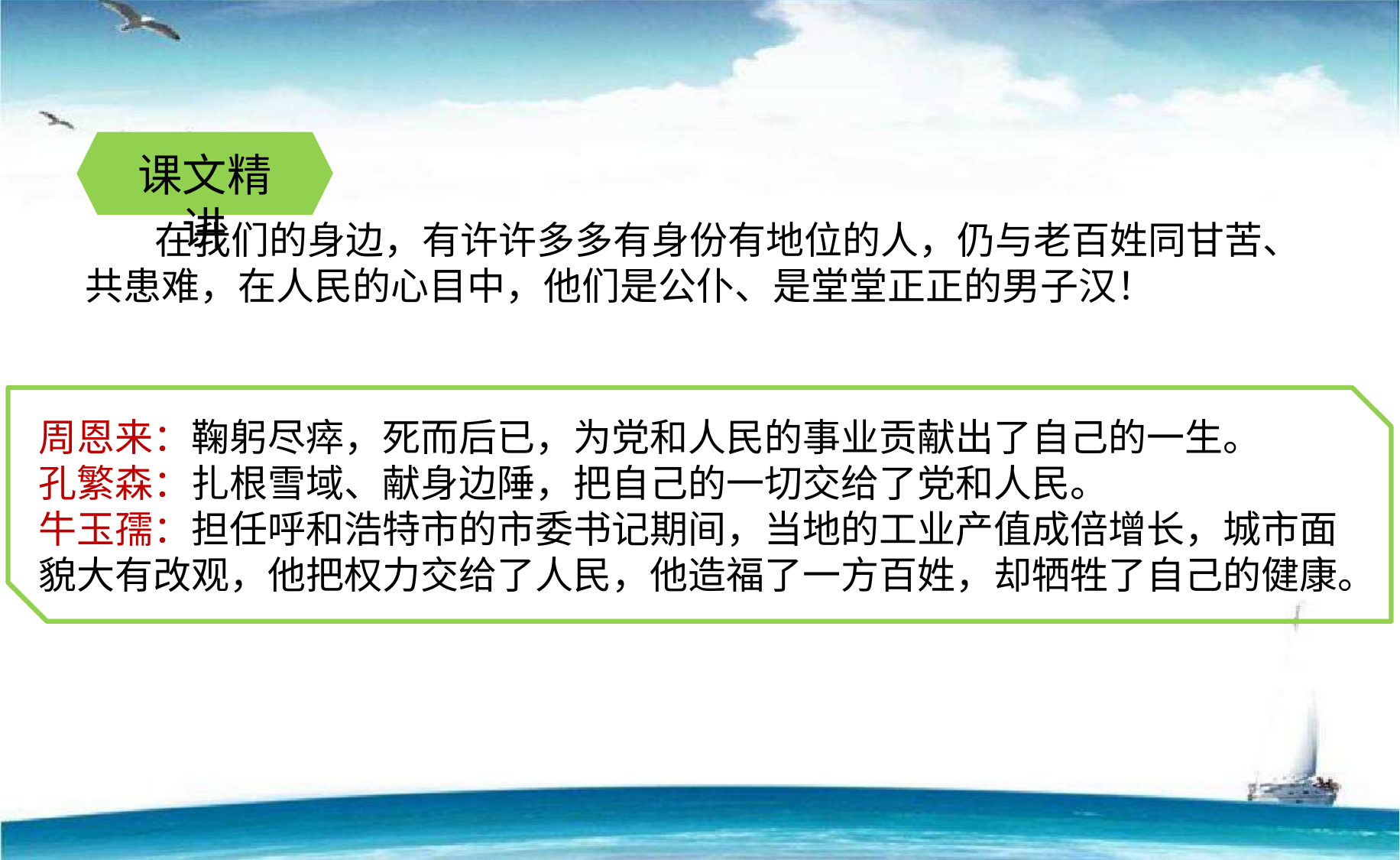

课文精讲
       在我们的身边，有许许多多有身份有地位的人，仍与老百姓同甘苦、共患难，在人民的心目中，他们是公仆、是堂堂正正的男子汉！
周恩来：鞠躬尽瘁，死而后已，为党和人民的事业贡献出了自己的一生。
孔繁森：扎根雪域、献身边陲，把自己的一切交给了党和人民。
牛玉孺：担任呼和浩特市的市委书记期间，当地的工业产值成倍增长，城市面貌大有改观，他把权力交给了人民，他造福了一方百姓，却牺牲了自己的健康。